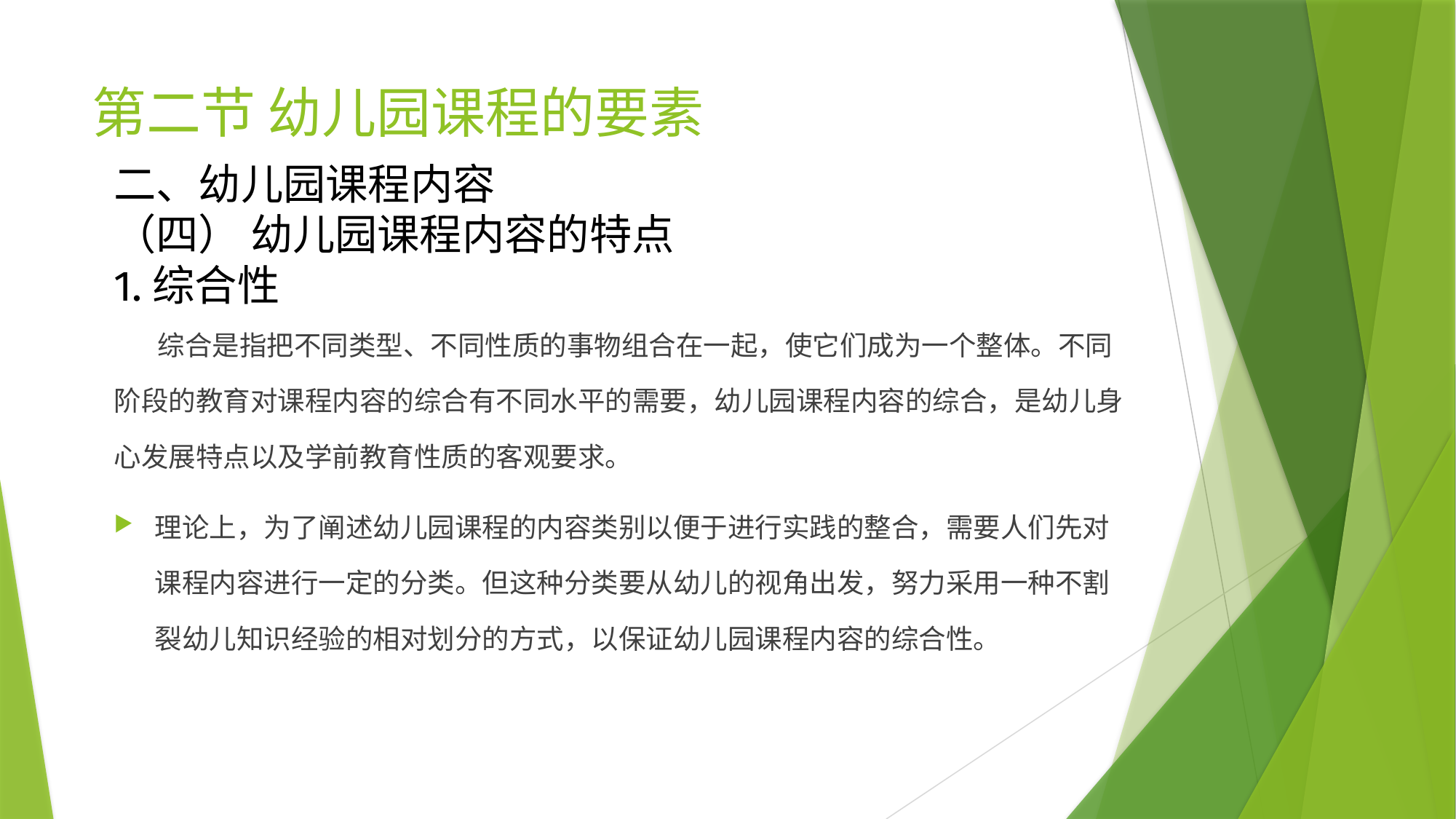

# 第二节 幼儿园课程的要素
二、幼儿园课程内容
（四） 幼儿园课程内容的特点
1.综合性
      综合是指把不同类型、不同性质的事物组合在一起，使它们成为一个整体。不同阶段的教育对课程内容的综合有不同水平的需要，幼儿园课程内容的综合，是幼儿身心发展特点以及学前教育性质的客观要求。
理论上，为了阐述幼儿园课程的内容类别以便于进行实践的整合，需要人们先对课程内容进行一定的分类。但这种分类要从幼儿的视角出发，努力采用一种不割裂幼儿知识经验的相对划分的方式，以保证幼儿园课程内容的综合性。